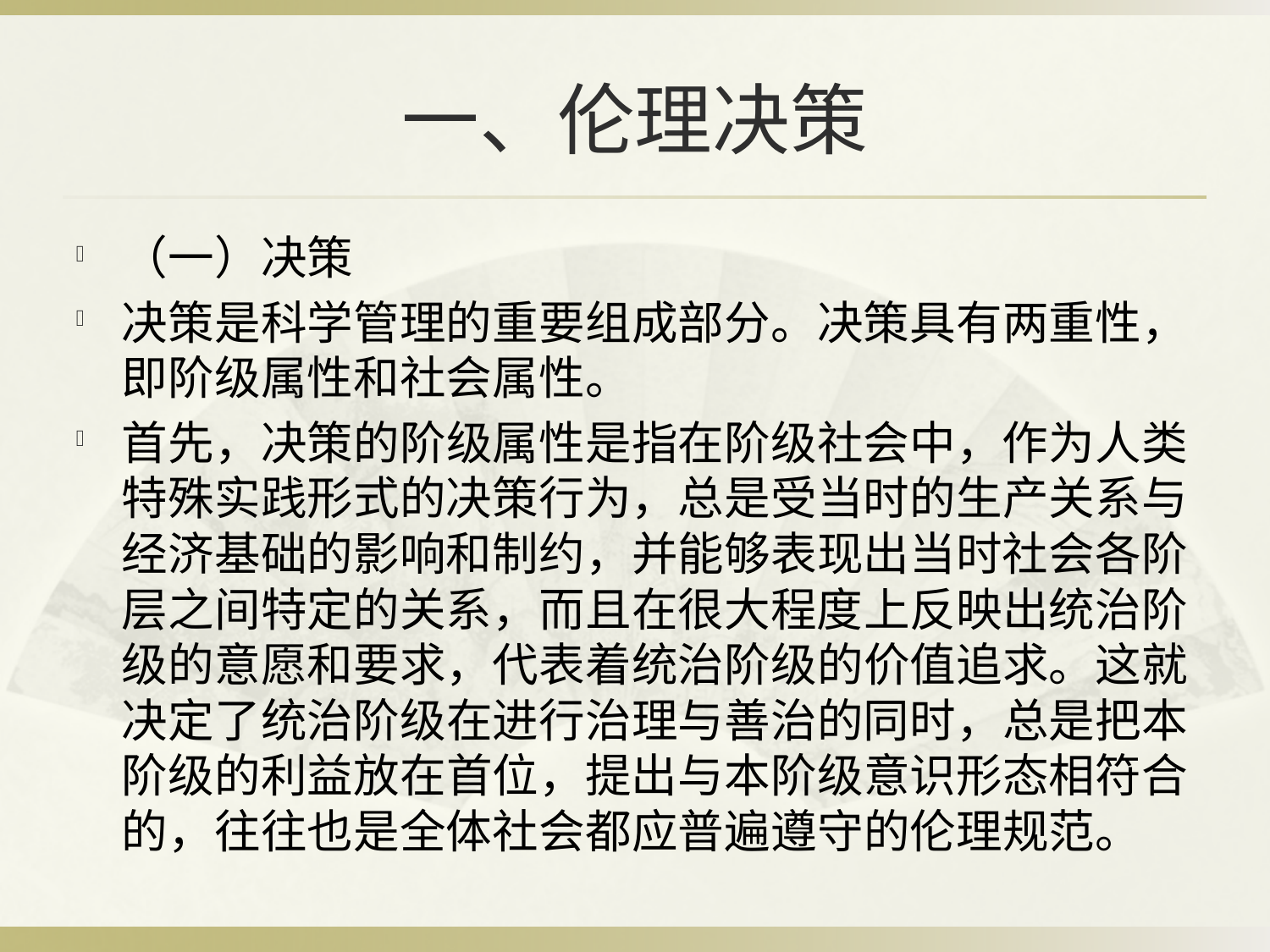

# 一、伦理决策
（一）决策
决策是科学管理的重要组成部分。决策具有两重性，即阶级属性和社会属性。
首先，决策的阶级属性是指在阶级社会中，作为人类特殊实践形式的决策行为，总是受当时的生产关系与经济基础的影响和制约，并能够表现出当时社会各阶层之间特定的关系，而且在很大程度上反映出统治阶级的意愿和要求，代表着统治阶级的价值追求。这就决定了统治阶级在进行治理与善治的同时，总是把本阶级的利益放在首位，提出与本阶级意识形态相符合的，往往也是全体社会都应普遍遵守的伦理规范。